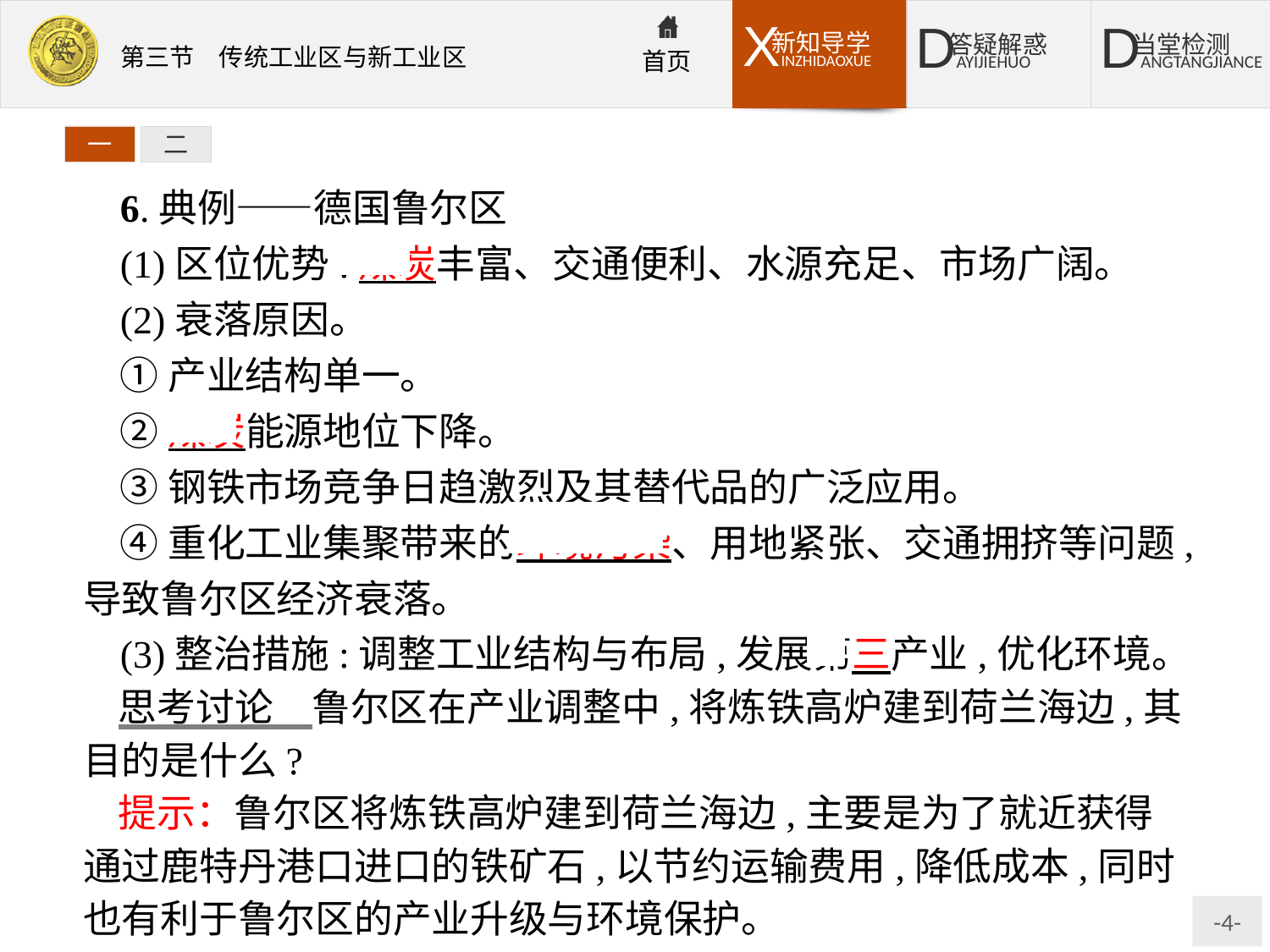

一
二
6.典例——德国鲁尔区
(1)区位优势:煤炭丰富、交通便利、水源充足、市场广阔。
(2)衰落原因。
①产业结构单一。
②煤炭能源地位下降。
③钢铁市场竞争日趋激烈及其替代品的广泛应用。
④重化工业集聚带来的环境污染、用地紧张、交通拥挤等问题,导致鲁尔区经济衰落。
(3)整治措施:调整工业结构与布局,发展第三产业,优化环境。
思考讨论　鲁尔区在产业调整中,将炼铁高炉建到荷兰海边,其目的是什么?
提示：鲁尔区将炼铁高炉建到荷兰海边,主要是为了就近获得通过鹿特丹港口进口的铁矿石,以节约运输费用,降低成本,同时也有利于鲁尔区的产业升级与环境保护。